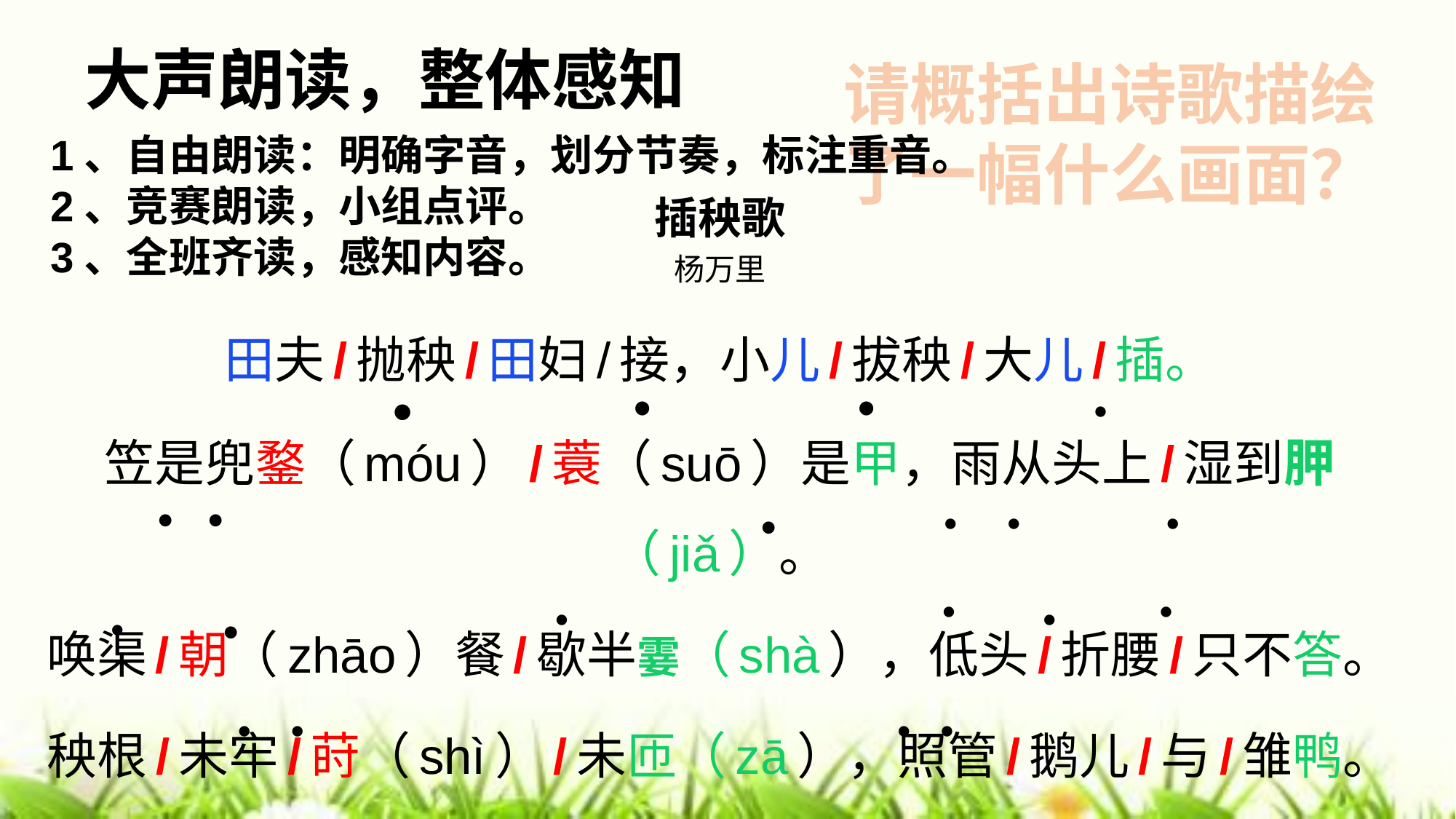

# 大声朗读，整体感知
请概括出诗歌描绘了一幅什么画面？
1、自由朗读：明确字音，划分节奏，标注重音。
2、竞赛朗读，小组点评。
3、全班齐读，感知内容。
插秧歌
杨万里
田夫/抛秧/田妇/接，小儿/拔秧/大儿/插。
笠是兜鍪（móu）/蓑（suō）是甲，雨从头上/湿到胛（jiǎ）。
唤渠/朝（zhāo）餐/歇半霎（shà），低头/折腰/只不答。
秧根/未牢/莳（shì）/未匝（zā），照管/鹅儿/与/雏鸭。

•
•
•
•
•   •
•
•     •
•
•
•
•
•
•
•
•    •
•   •